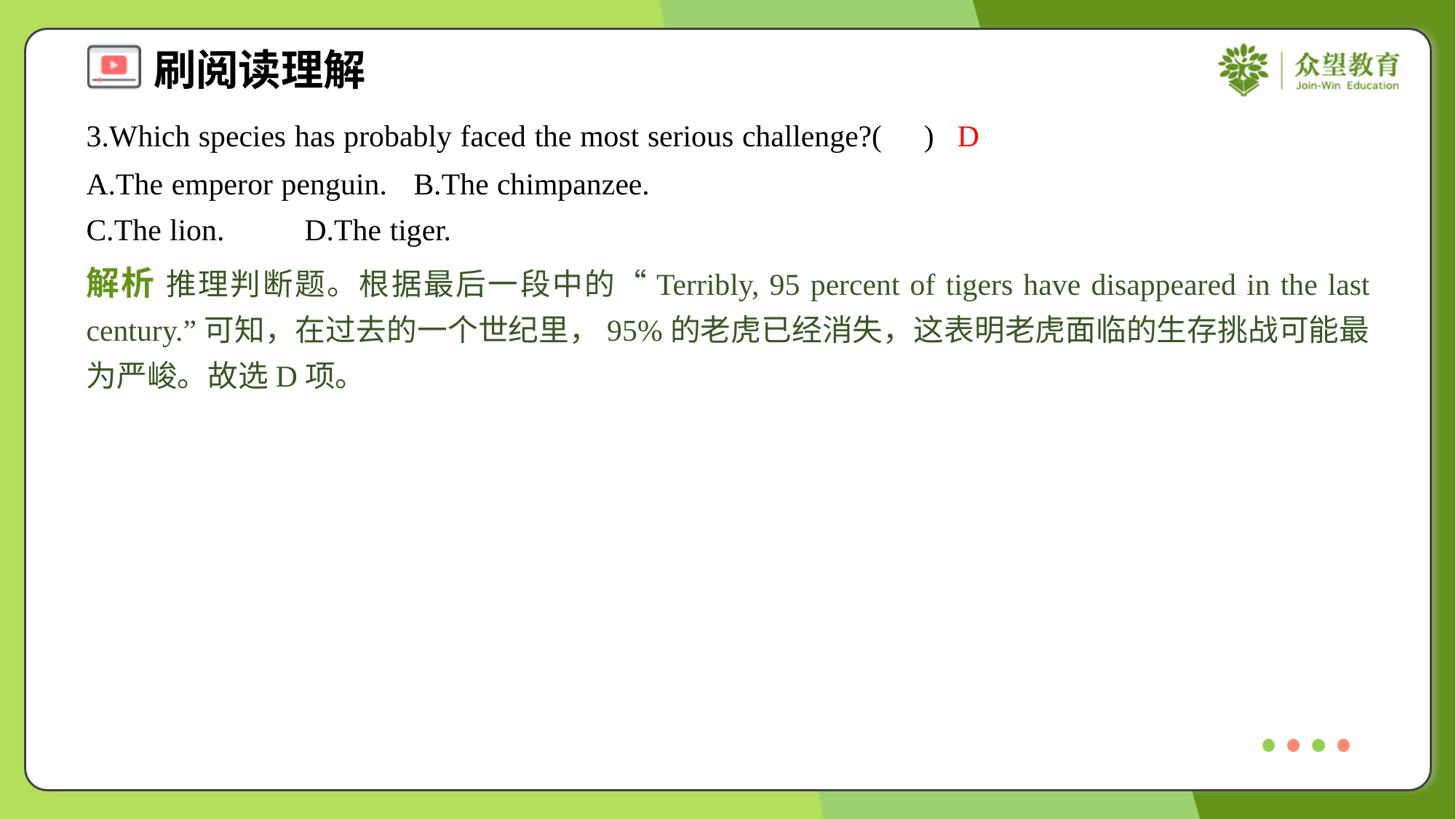

3.Which species has probably faced the most serious challenge?(     )
D
A.The emperor penguin.	B.The chimpanzee.
C.The lion.	D.The tiger.
解析 推理判断题。根据最后一段中的“Terribly, 95 percent of tigers have disappeared in the last century.”可知，在过去的一个世纪里，95%的老虎已经消失，这表明老虎面临的生存挑战可能最为严峻。故选D项。